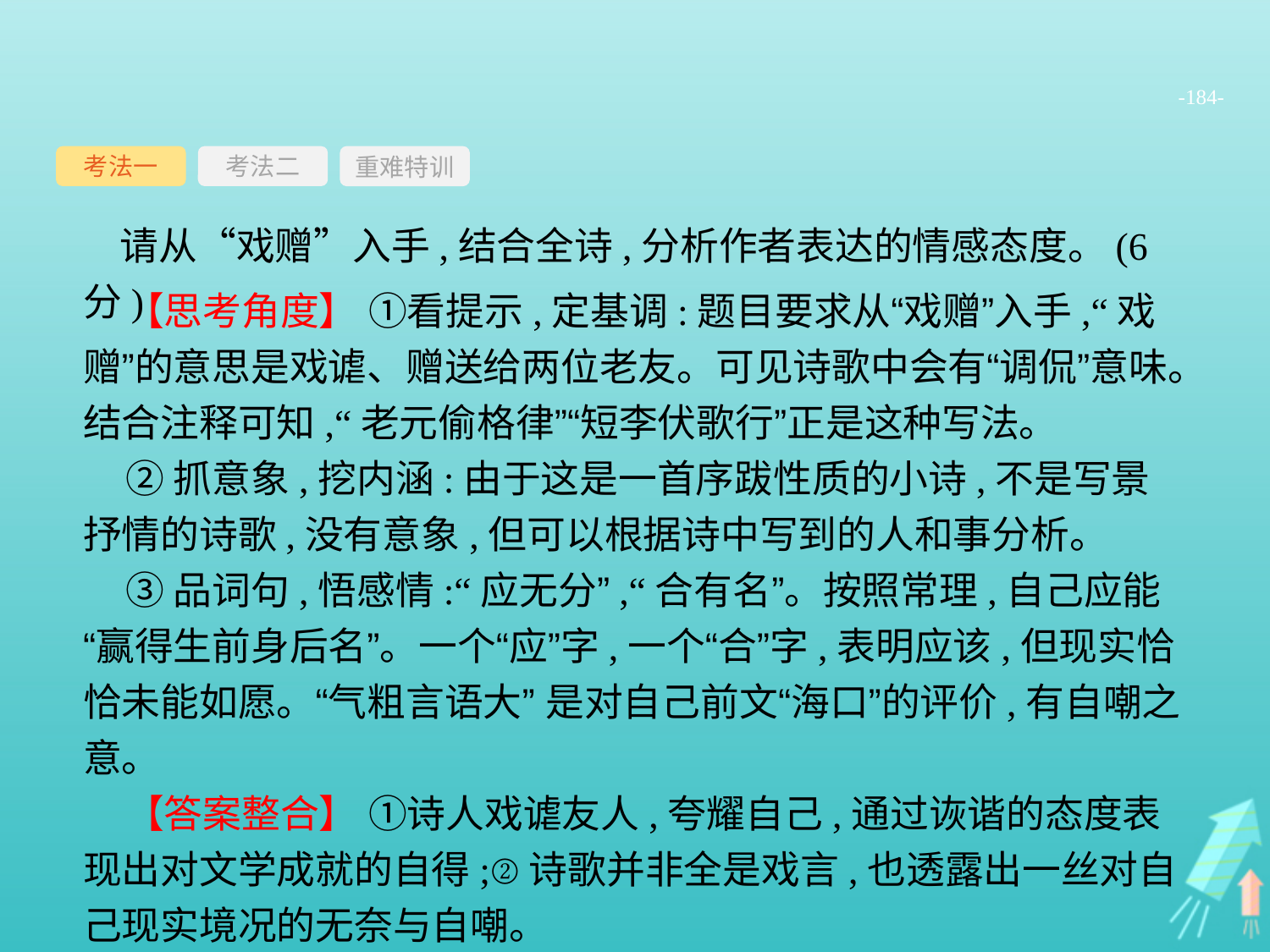

-184-
考法一
重难特训
考法二
请从“戏赠”入手,结合全诗,分析作者表达的情感态度。(6分)
【思考角度】 ①看提示,定基调:题目要求从“戏赠”入手,“戏赠”的意思是戏谑、赠送给两位老友。可见诗歌中会有“调侃”意味。结合注释可知,“老元偷格律”“短李伏歌行”正是这种写法。
②抓意象,挖内涵:由于这是一首序跋性质的小诗,不是写景抒情的诗歌,没有意象,但可以根据诗中写到的人和事分析。
③品词句,悟感情:“应无分”,“合有名”。按照常理,自己应能“赢得生前身后名”。一个“应”字,一个“合”字,表明应该,但现实恰恰未能如愿。“气粗言语大” 是对自己前文“海口”的评价,有自嘲之意。
【答案整合】 ①诗人戏谑友人,夸耀自己,通过诙谐的态度表现出对文学成就的自得;②诗歌并非全是戏言,也透露出一丝对自己现实境况的无奈与自嘲。